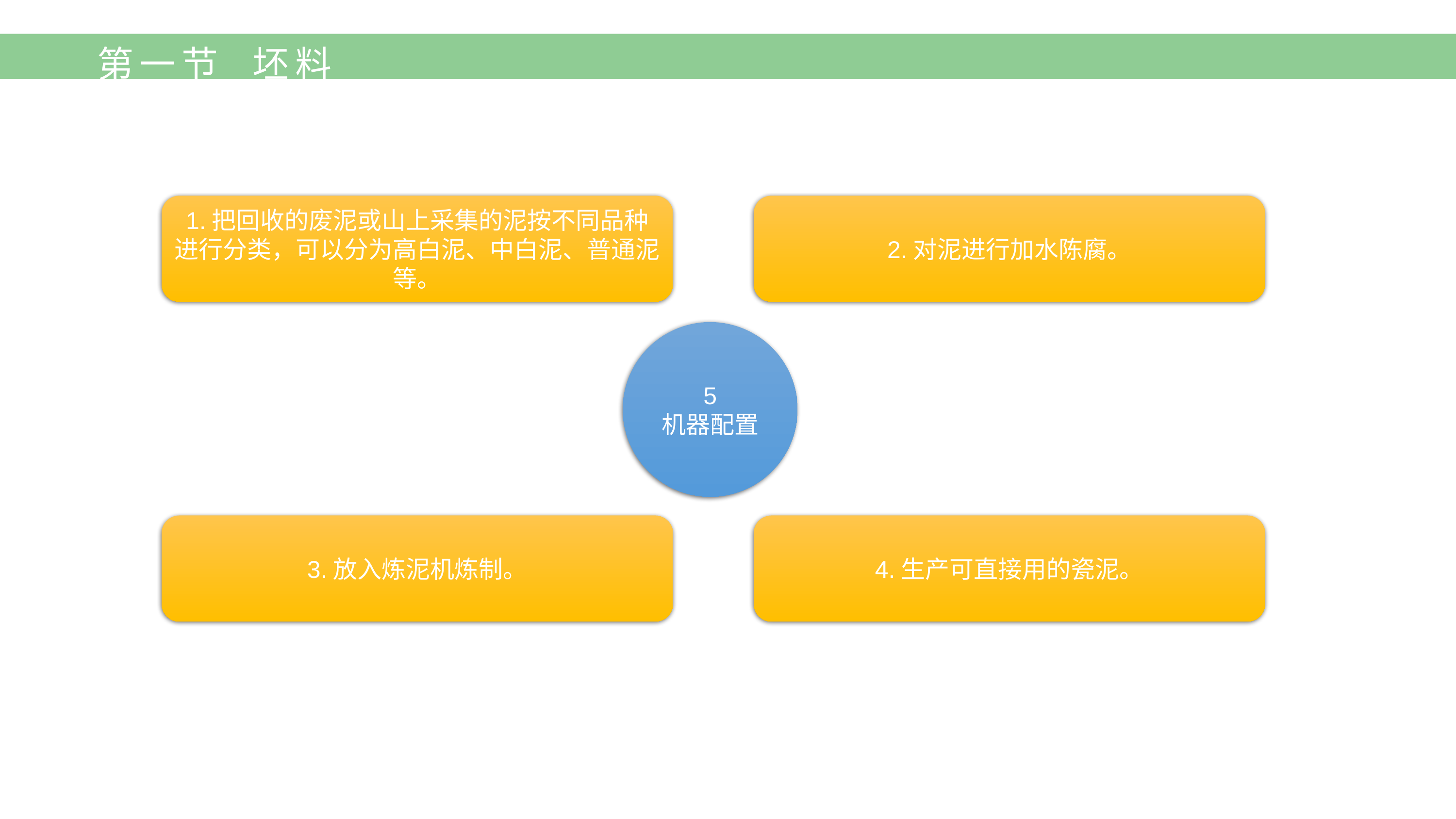

第一节  坯料

1.把回收的废泥或山上采集的泥按不同品种进行分类，可以分为高白泥、中白泥、普通泥等。
2.对泥进行加水陈腐。
5
机器配置
3.放入炼泥机炼制。
4.生产可直接用的瓷泥。